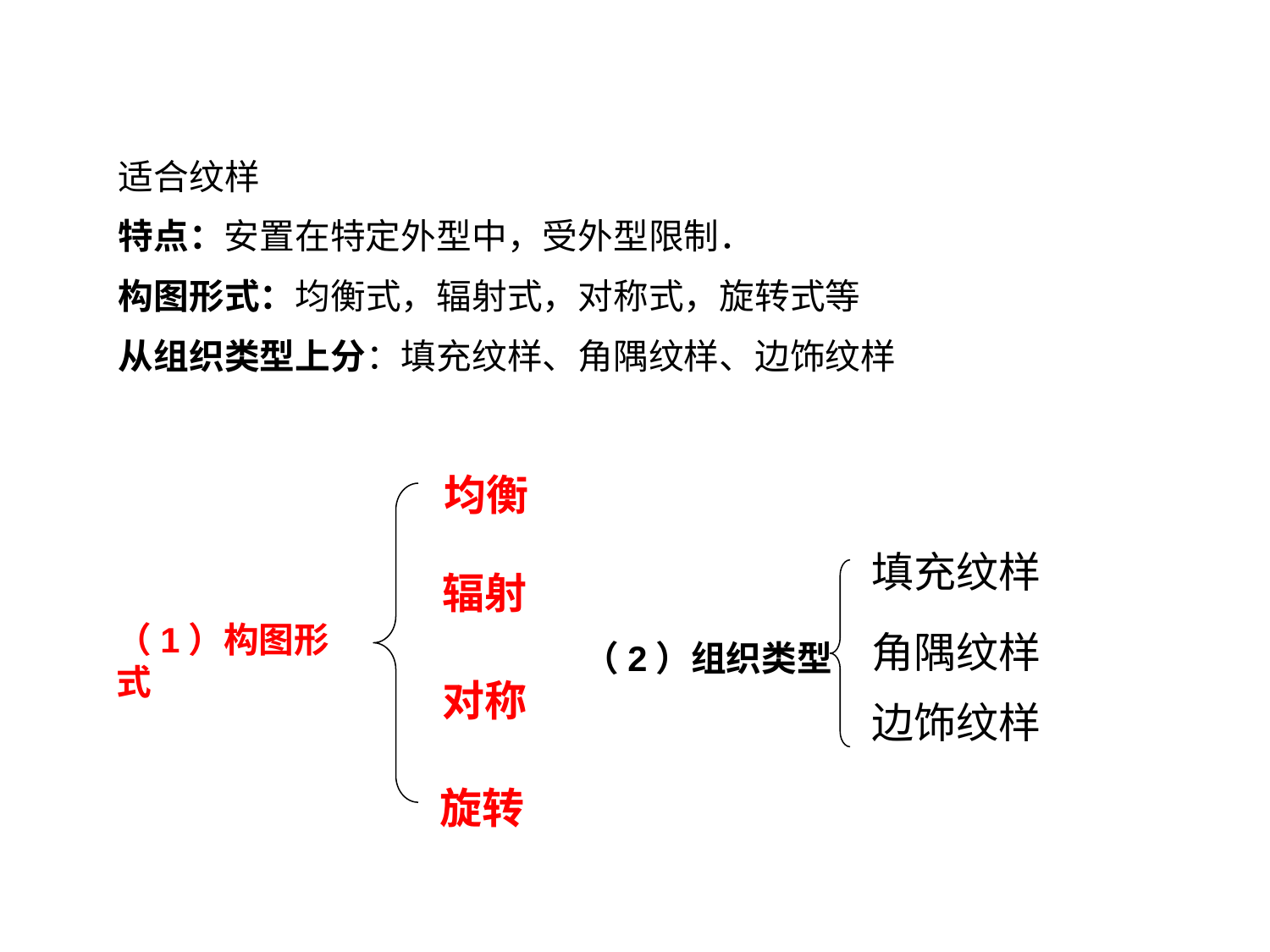

适合纹样
特点：安置在特定外型中，受外型限制．
构图形式：均衡式，辐射式，对称式，旋转式等
从组织类型上分：填充纹样、角隅纹样、边饰纹样
均衡

填充纹样

角隅纹样
（2）组织类型
边饰纹样
辐射
（1）构图形式
对称
旋转